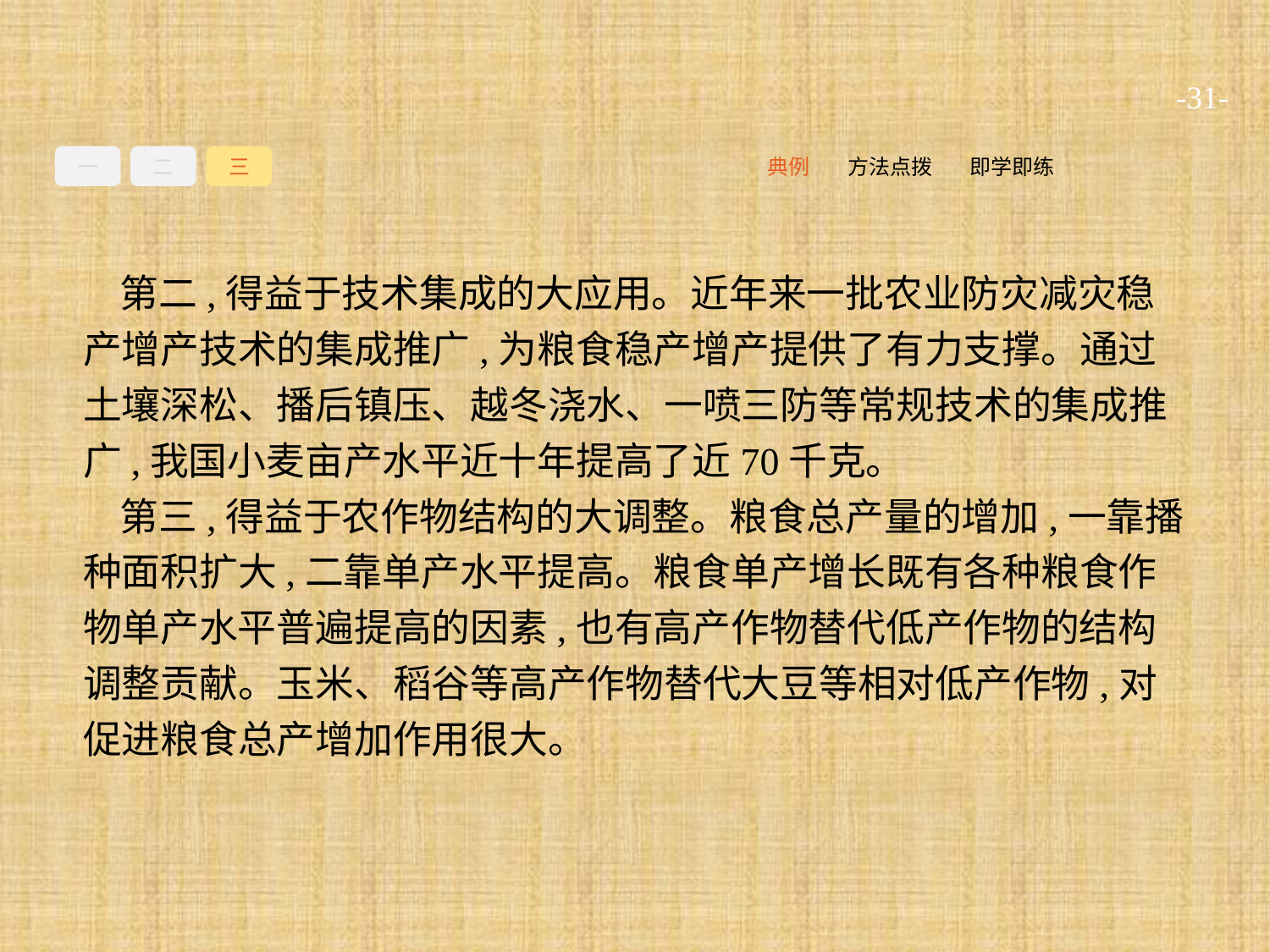

-31-
一
二
三
即学即练
方法点拨
典例
第二,得益于技术集成的大应用。近年来一批农业防灾减灾稳产增产技术的集成推广,为粮食稳产增产提供了有力支撑。通过土壤深松、播后镇压、越冬浇水、一喷三防等常规技术的集成推广,我国小麦亩产水平近十年提高了近70千克。
第三,得益于农作物结构的大调整。粮食总产量的增加,一靠播种面积扩大,二靠单产水平提高。粮食单产增长既有各种粮食作物单产水平普遍提高的因素,也有高产作物替代低产作物的结构调整贡献。玉米、稻谷等高产作物替代大豆等相对低产作物,对促进粮食总产增加作用很大。